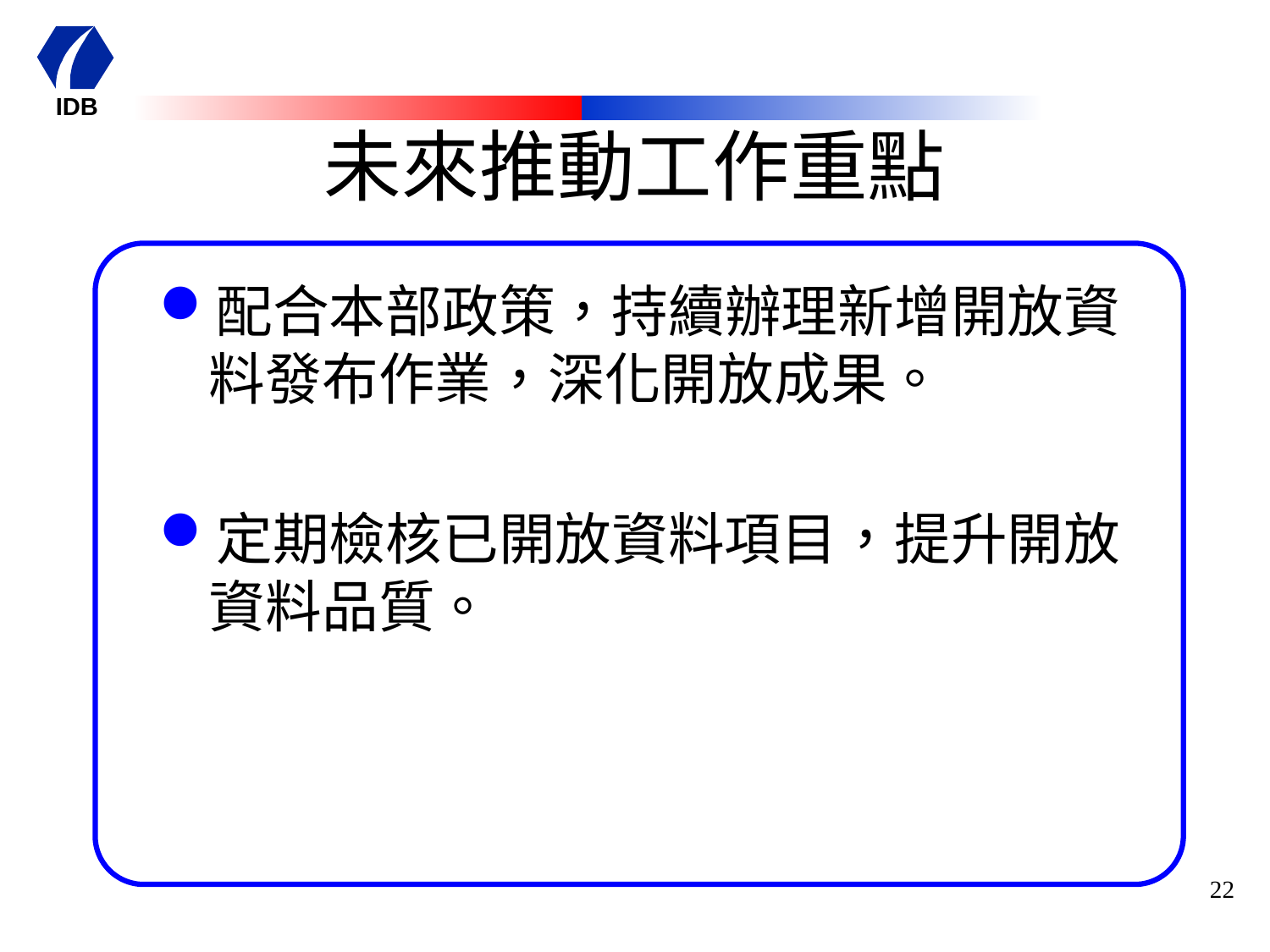

# 未來推動工作重點
配合本部政策，持續辦理新增開放資料發布作業，深化開放成果。

定期檢核已開放資料項目，提升開放資料品質。

22